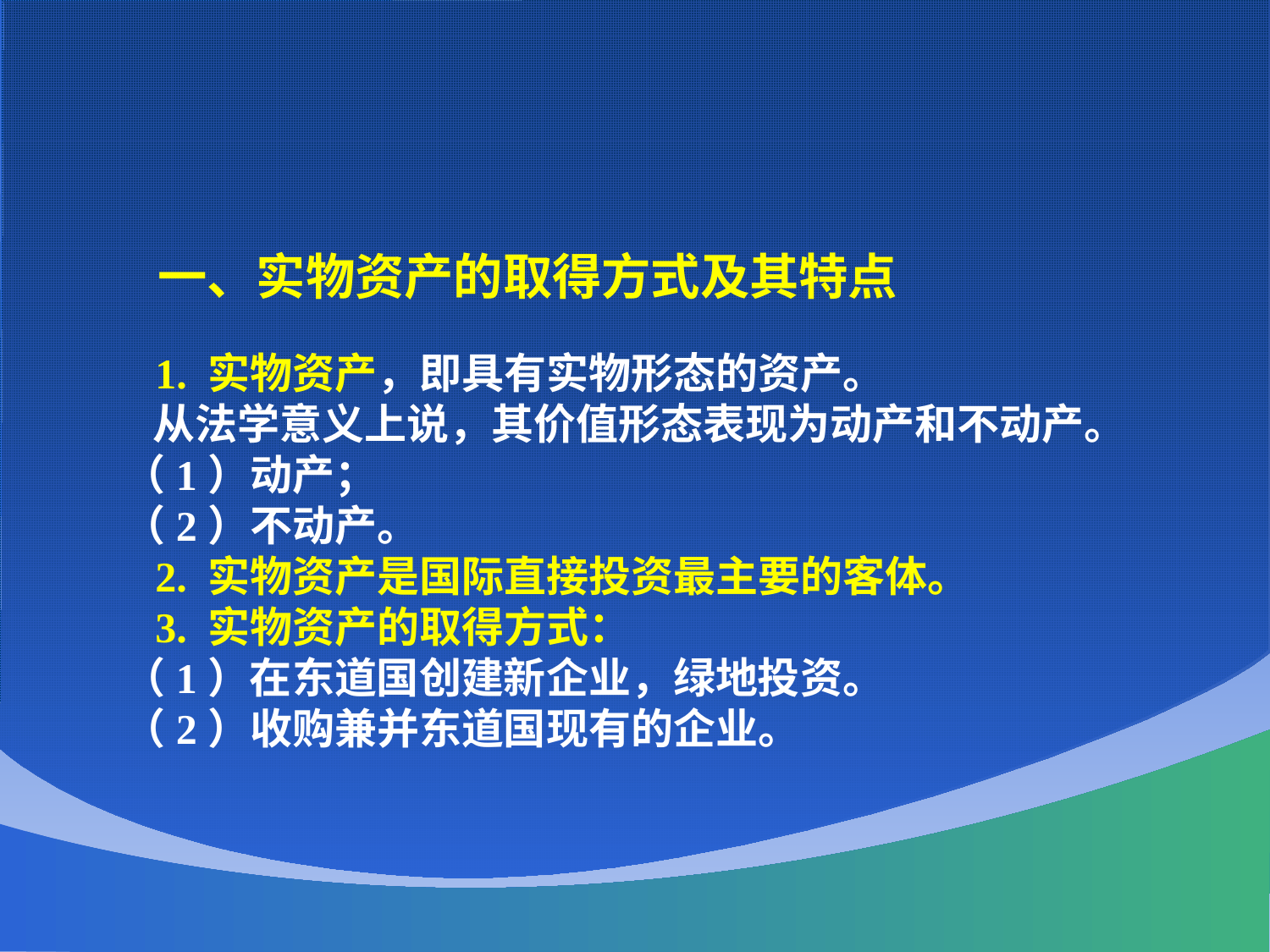

一、实物资产的取得方式及其特点

   1. 实物资产，即具有实物形态的资产。
  从法学意义上说，其价值形态表现为动产和不动产。
（1）动产；
（2）不动产。
   2. 实物资产是国际直接投资最主要的客体。
   3. 实物资产的取得方式：
（1）在东道国创建新企业，绿地投资。
（2）收购兼并东道国现有的企业。